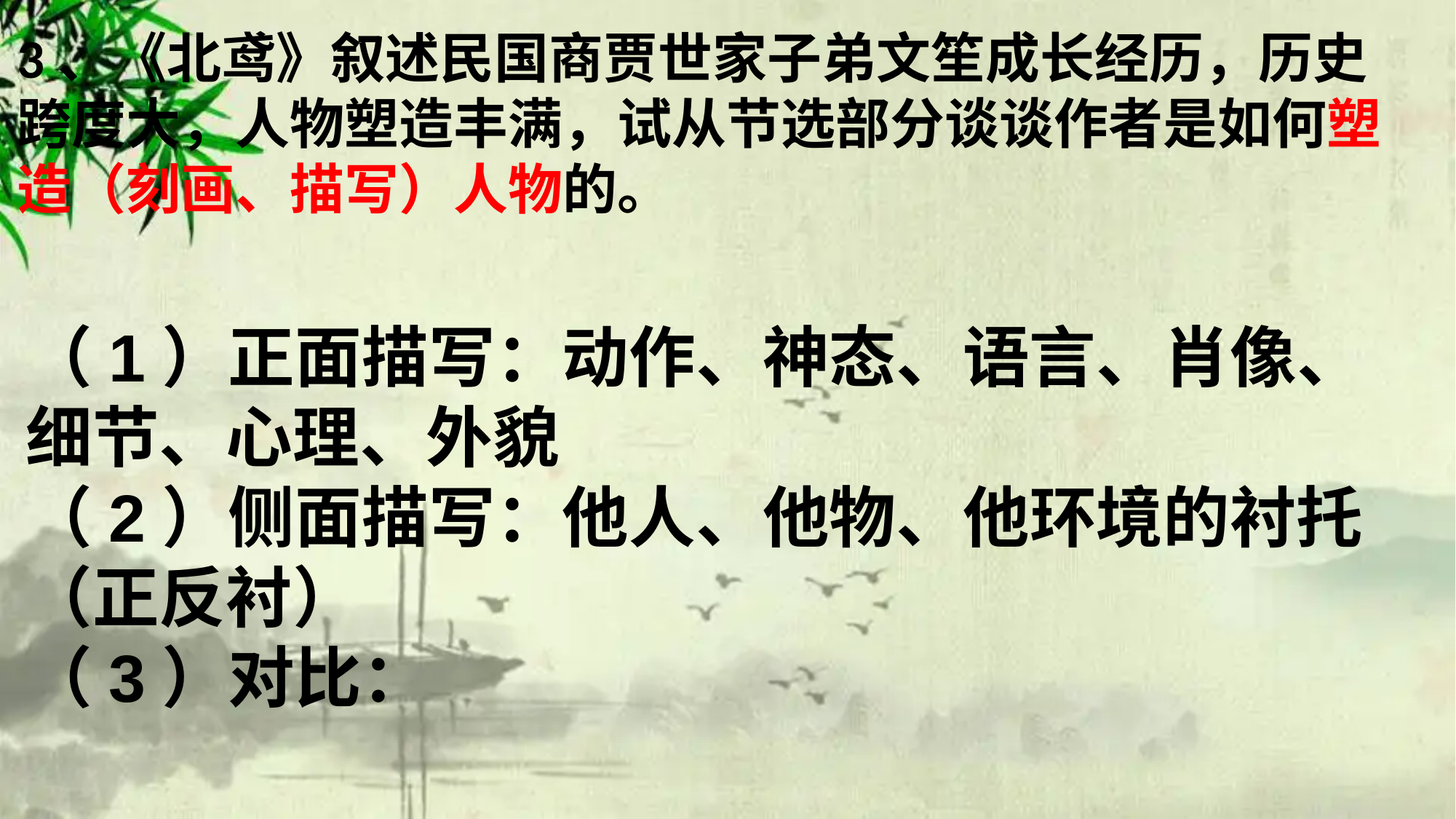

3、《北鸢》叙述民国商贾世家子弟文笙成长经历，历史跨度大，人物塑造丰满，试从节选部分谈谈作者是如何塑造（刻画、描写）人物的。
（1）正面描写：动作、神态、语言、肖像、细节、心理、外貌
（2）侧面描写：他人、他物、他环境的衬托（正反衬）
（3）对比：